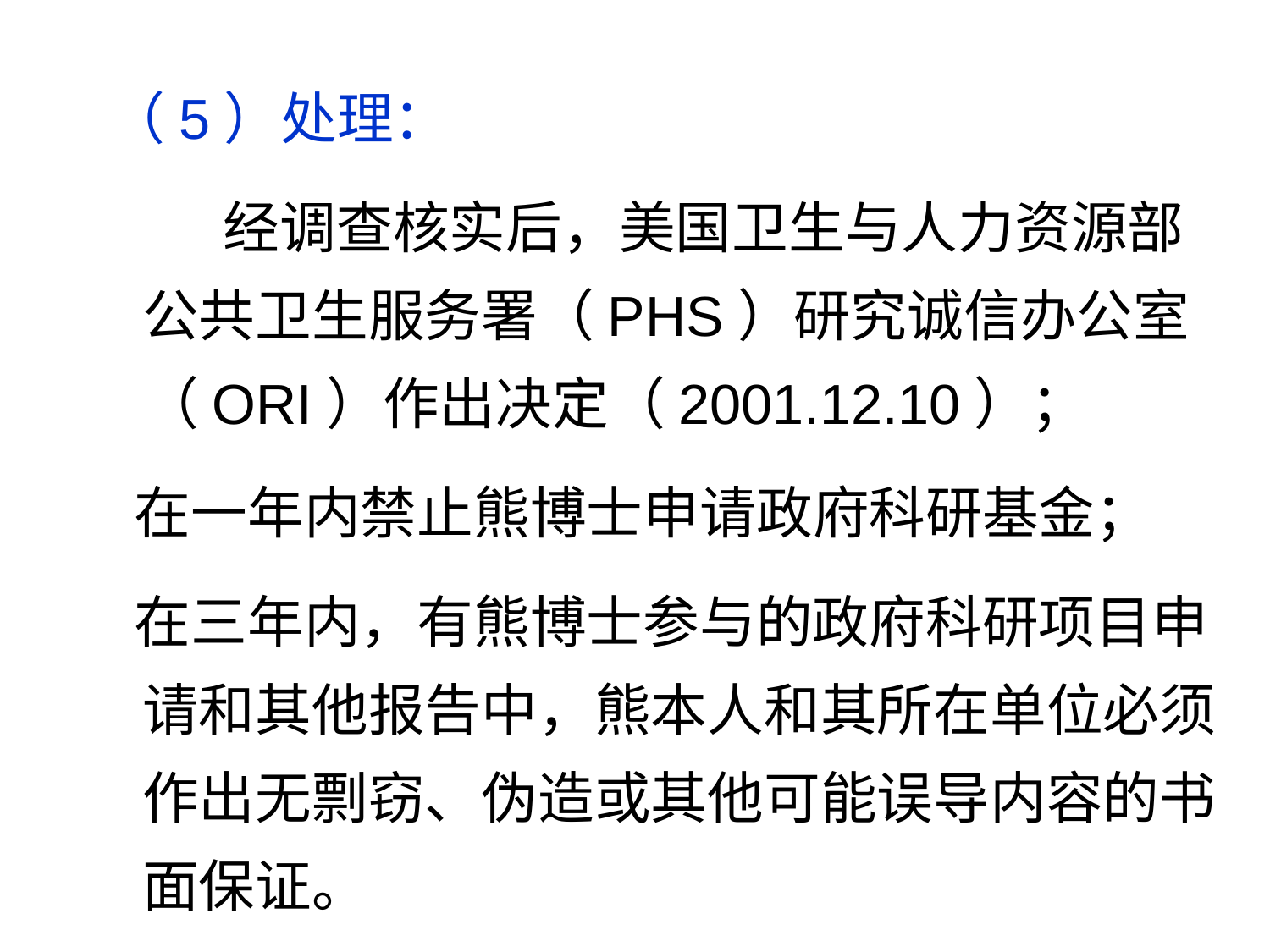

（5）处理：
            经调查核实后，美国卫生与人力资源部公共卫生服务署（PHS）研究诚信办公室（ORI）作出决定（2001.12.10）；
     在一年内禁止熊博士申请政府科研基金；
     在三年内，有熊博士参与的政府科研项目申请和其他报告中，熊本人和其所在单位必须作出无剽窃、伪造或其他可能误导内容的书面保证。